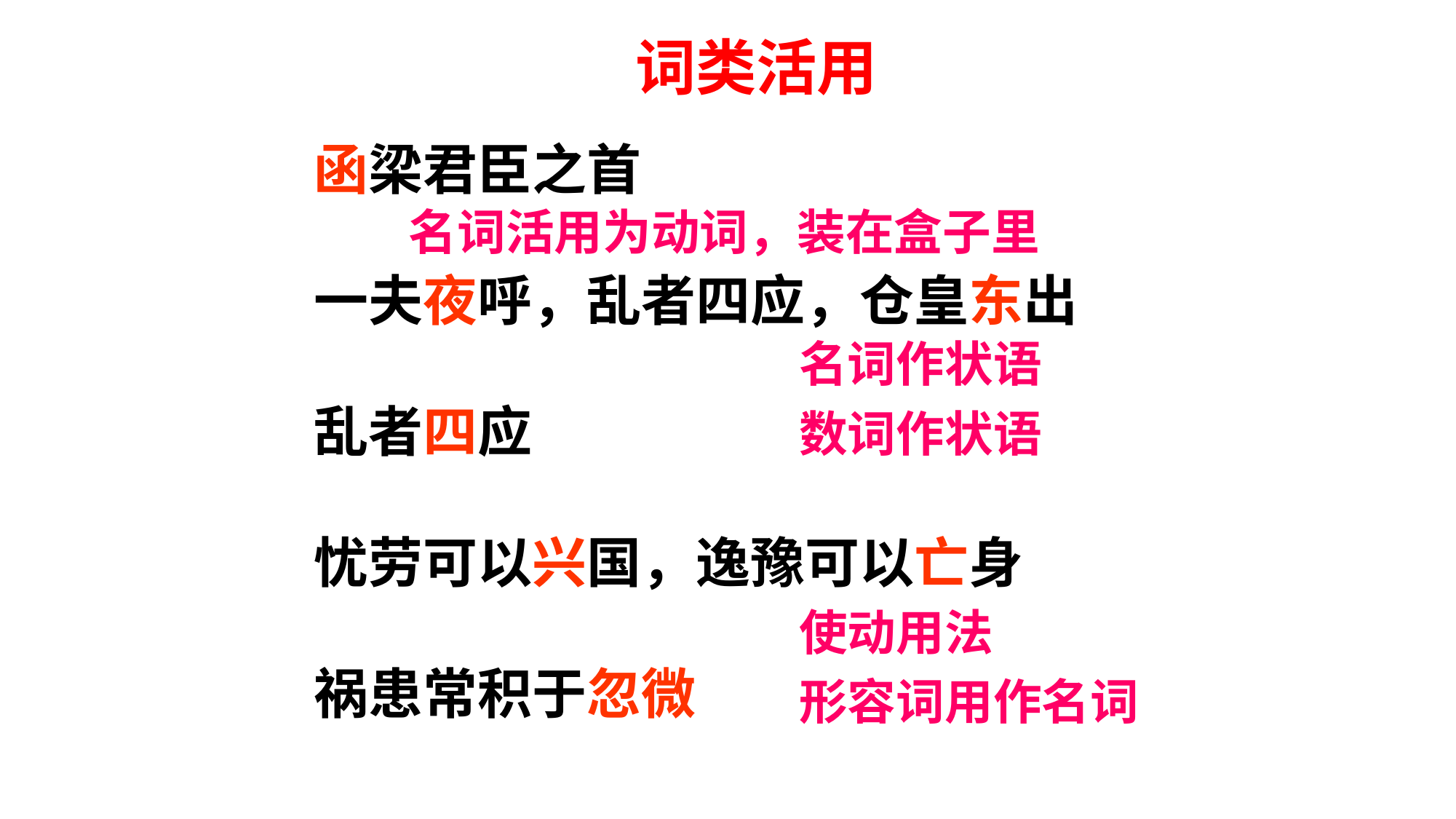

词类活用
函梁君臣之首

一夫夜呼，乱者四应，仓皇东出

乱者四应

忧劳可以兴国，逸豫可以亡身

祸患常积于忽微
名词活用为动词，装在盒子里
名词作状语
数词作状语
使动用法
形容词用作名词